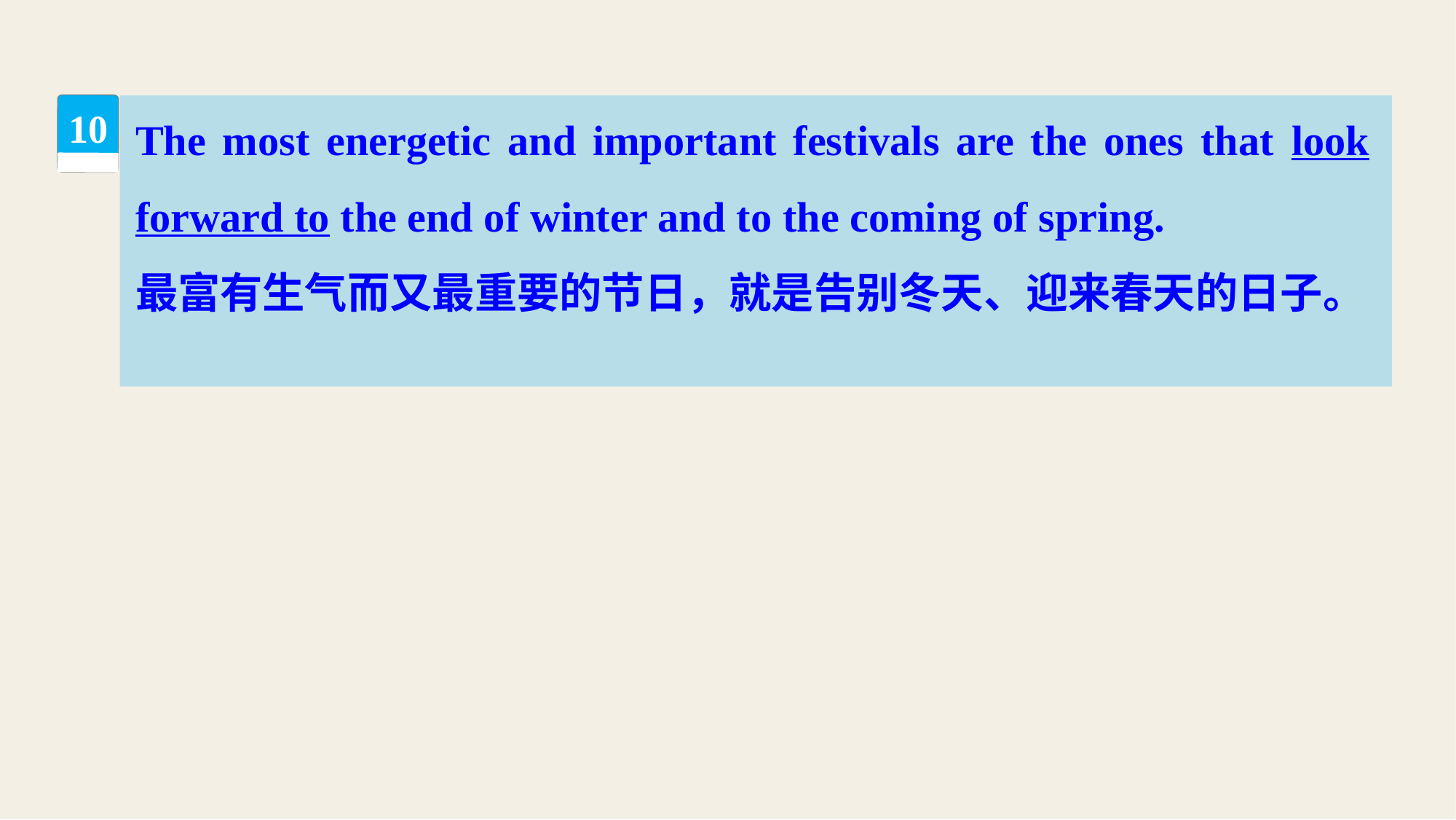

The most energetic and important festivals are the ones that look forward to the end of winter and to the coming of spring.
最富有生气而又最重要的节日，就是告别冬天、迎来春天的日子。

10